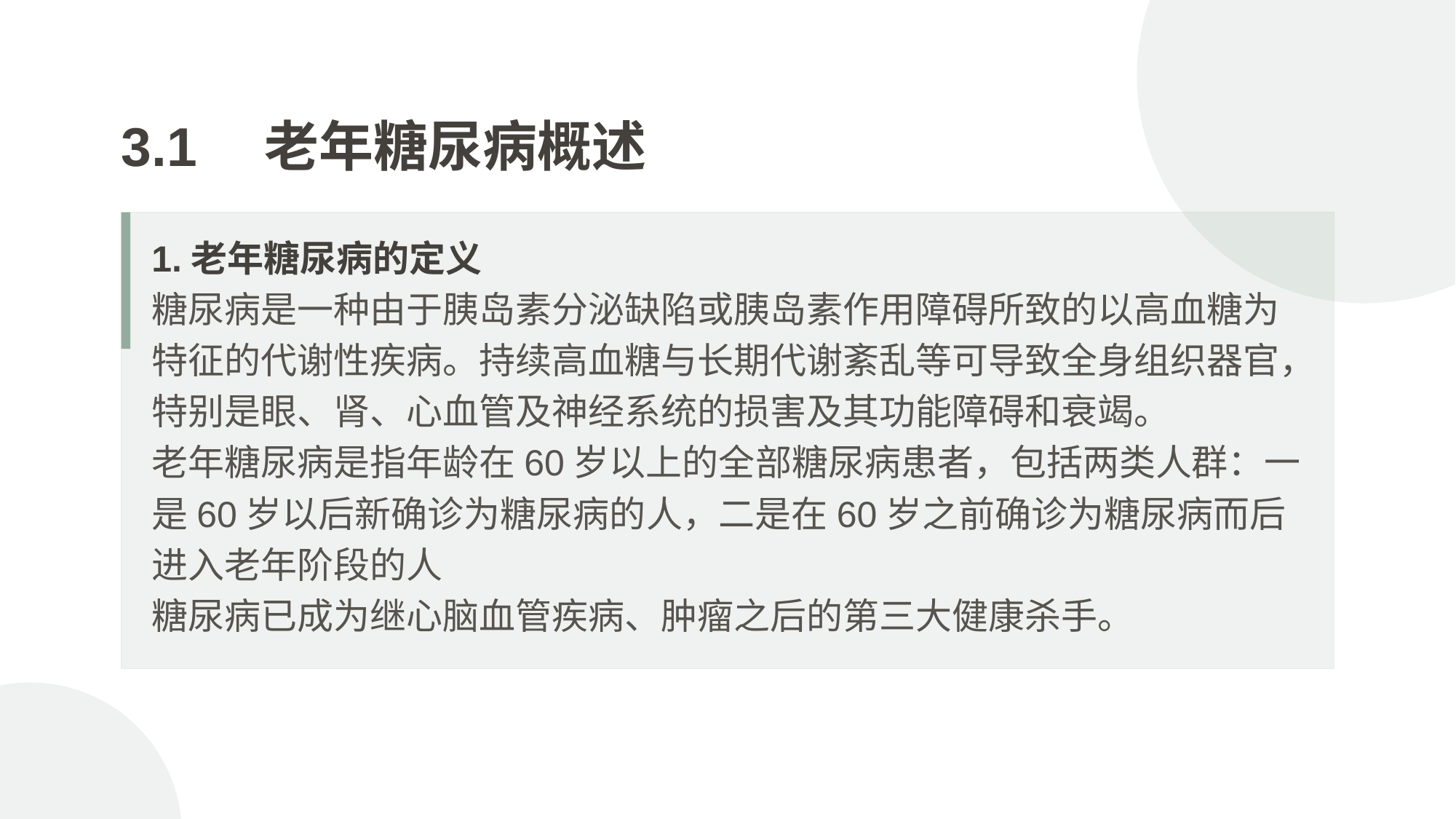

3.1　老年糖尿病概述

1.老年糖尿病的定义
糖尿病是一种由于胰岛素分泌缺陷或胰岛素作用障碍所致的以高血糖为特征的代谢性疾病。持续高血糖与长期代谢紊乱等可导致全身组织器官，特别是眼、肾、心血管及神经系统的损害及其功能障碍和衰竭。
老年糖尿病是指年龄在60岁以上的全部糖尿病患者，包括两类人群：一是60岁以后新确诊为糖尿病的人，二是在60岁之前确诊为糖尿病而后进入老年阶段的人
糖尿病已成为继心脑血管疾病、肿瘤之后的第三大健康杀手。